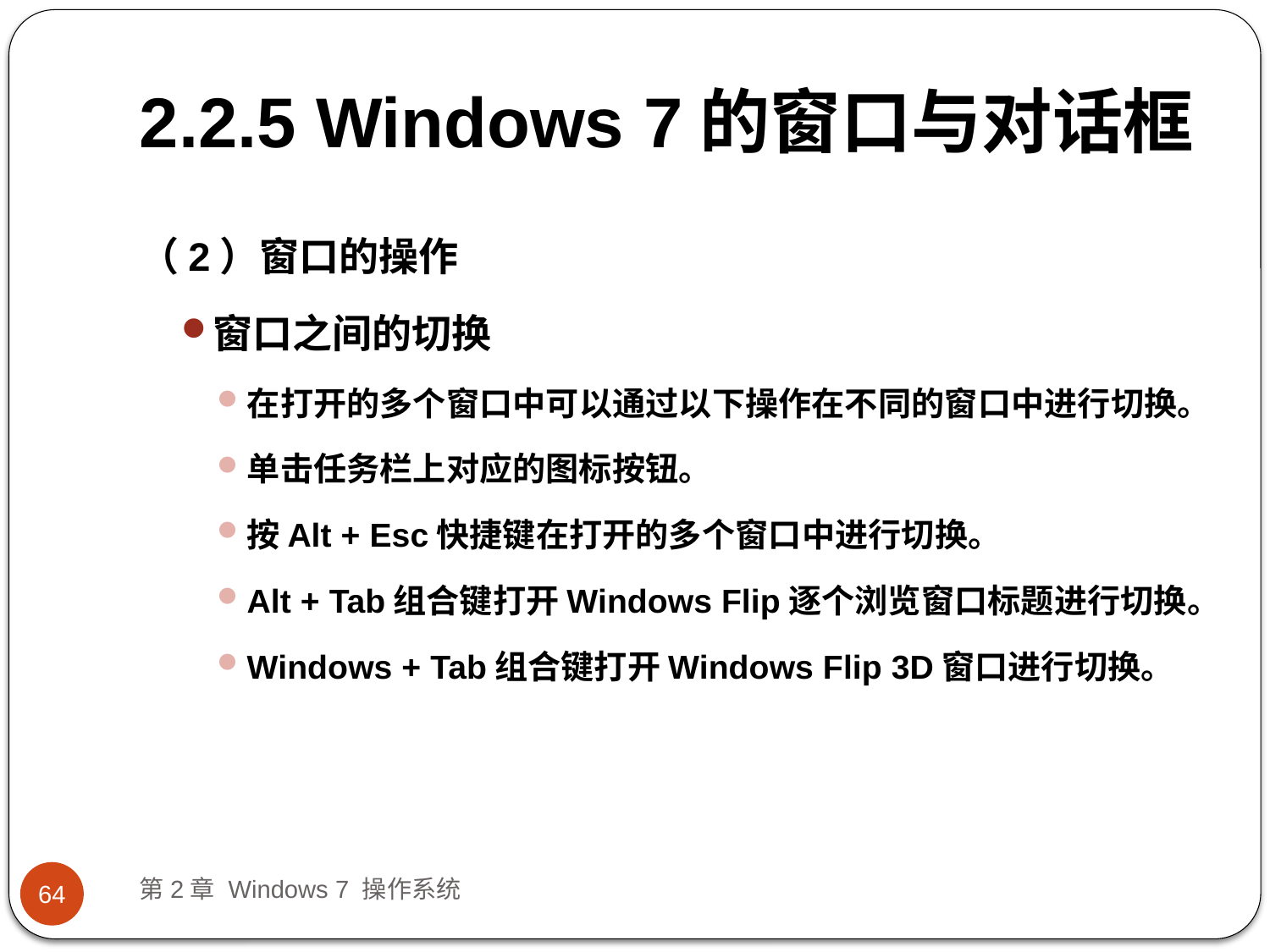

# 2.2.5 Windows 7的窗口与对话框
（2）窗口的操作
窗口之间的切换
在打开的多个窗口中可以通过以下操作在不同的窗口中进行切换。
单击任务栏上对应的图标按钮。
按Alt + Esc快捷键在打开的多个窗口中进行切换。
Alt + Tab组合键打开Windows Flip逐个浏览窗口标题进行切换。
Windows + Tab组合键打开Windows Flip 3D窗口进行切换。
第2章 Windows 7 操作系统
64